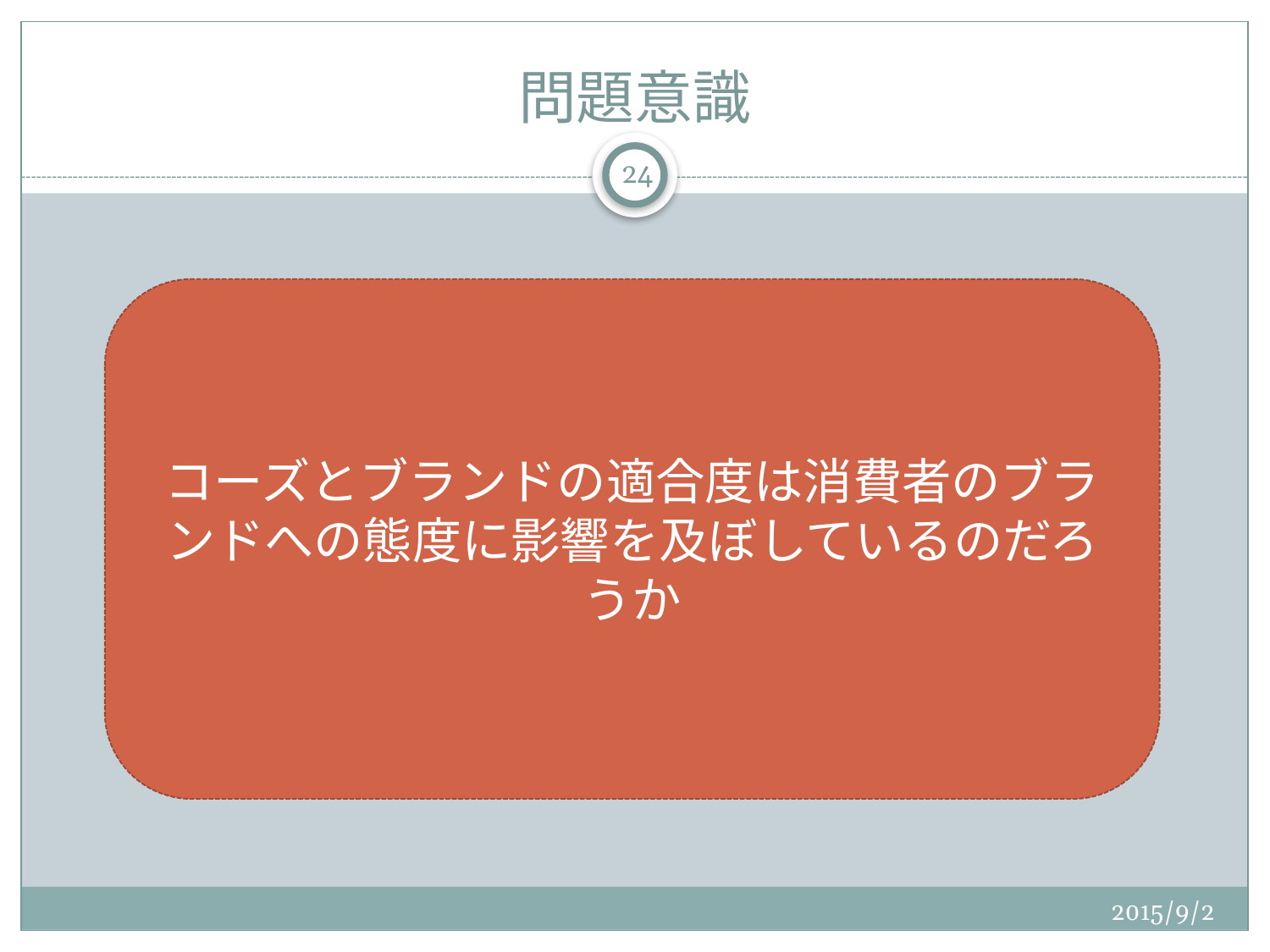

# 問題意識
24
コーズとブランドの適合度は消費者のブランドへの態度に影響を及ぼしているのだろうか
2015/9/2